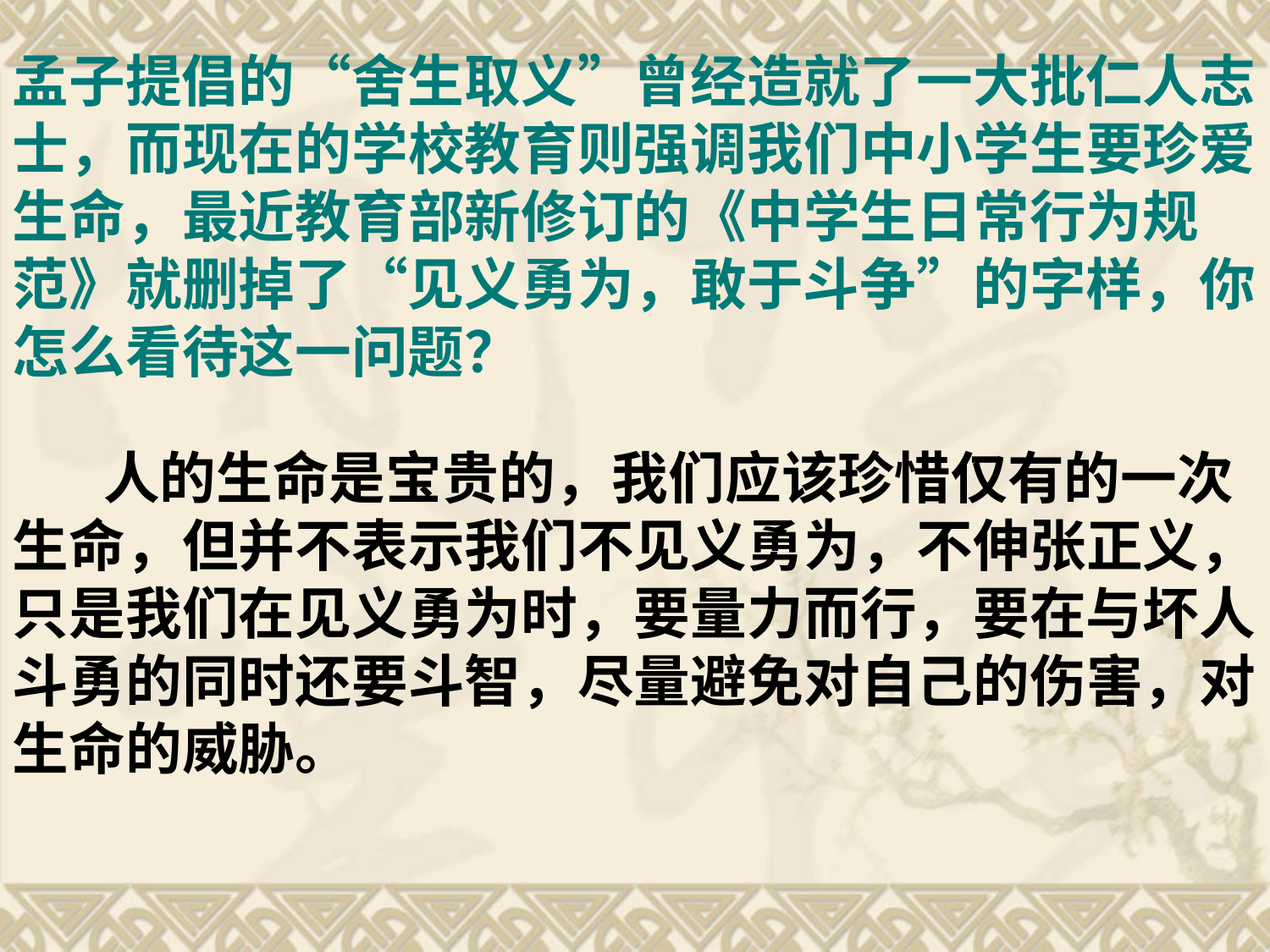

孟子提倡的“舍生取义”曾经造就了一大批仁人志士，而现在的学校教育则强调我们中小学生要珍爱生命，最近教育部新修订的《中学生日常行为规范》就删掉了“见义勇为，敢于斗争”的字样，你怎么看待这一问题？

      人的生命是宝贵的，我们应该珍惜仅有的一次生命，但并不表示我们不见义勇为，不伸张正义，只是我们在见义勇为时，要量力而行，要在与坏人斗勇的同时还要斗智，尽量避免对自己的伤害，对生命的威胁。